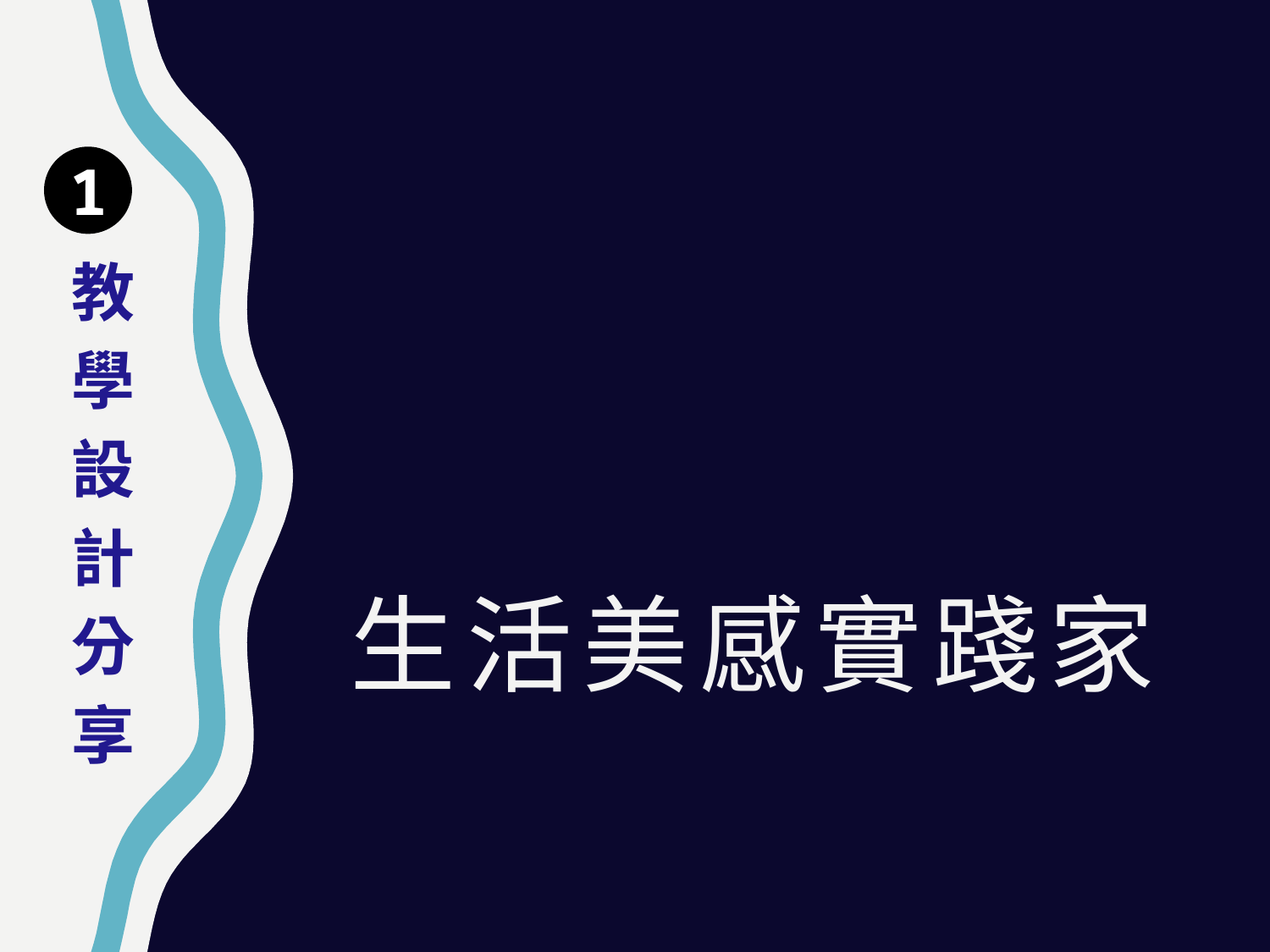

1
教
學
設
計
分
享
# 生活美感實踐家